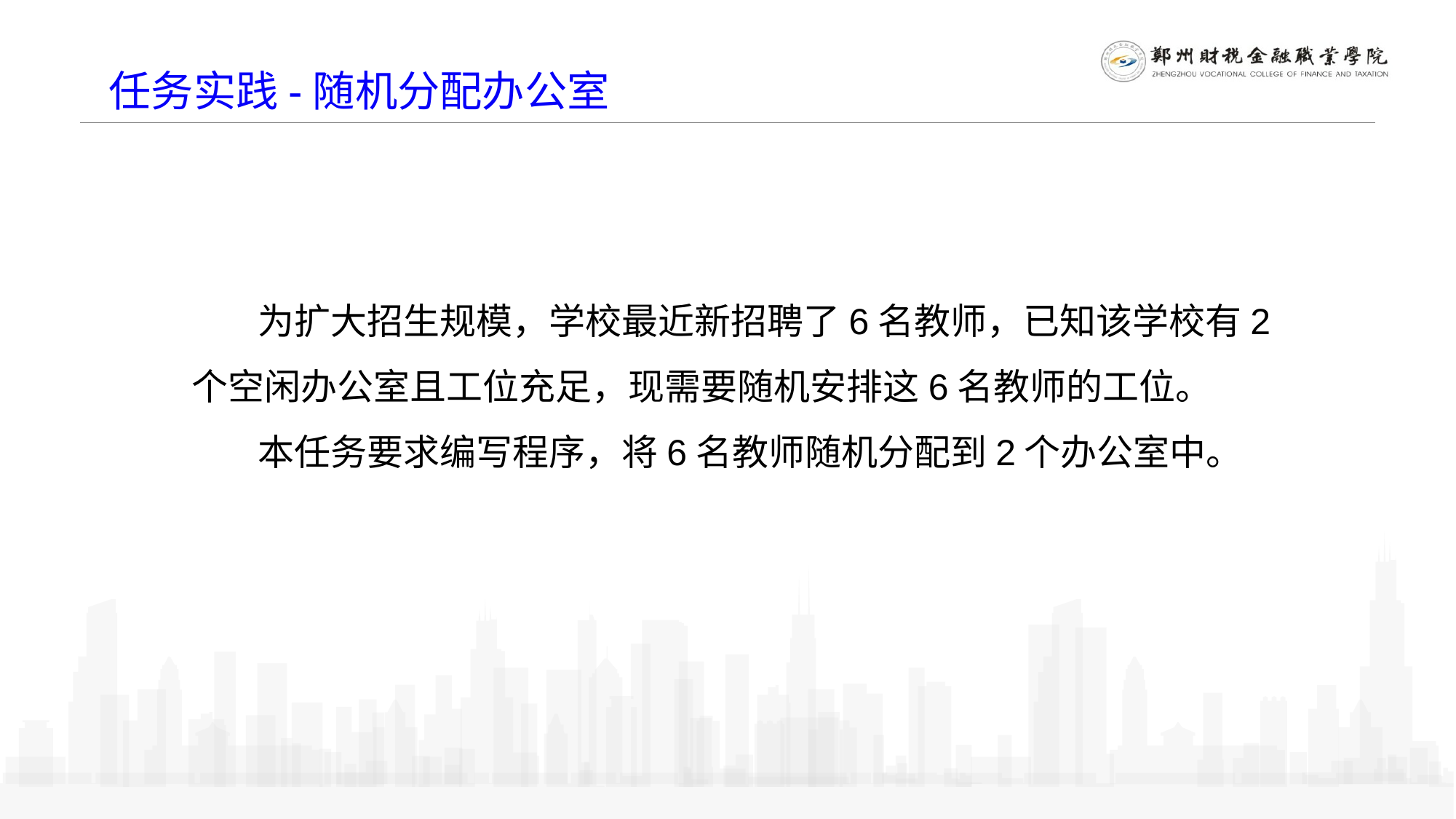

任务实践-随机分配办公室
       为扩大招生规模，学校最近新招聘了6名教师，已知该学校有2个空闲办公室且工位充足，现需要随机安排这6名教师的工位。
       本任务要求编写程序，将6名教师随机分配到2个办公室中。